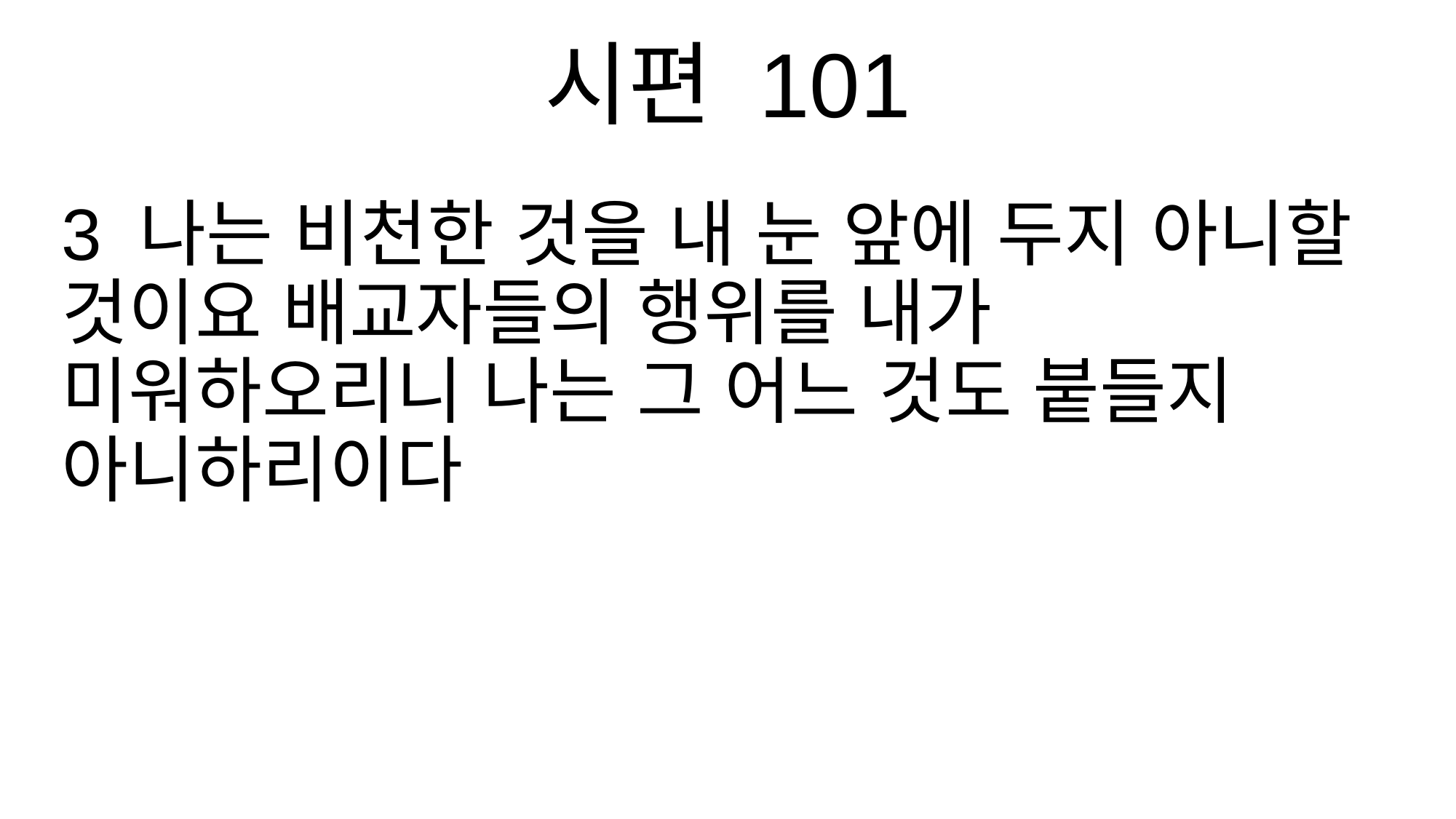

시편 101
3 나는 비천한 것을 내 눈 앞에 두지 아니할 것이요 배교자들의 행위를 내가 미워하오리니 나는 그 어느 것도 붙들지 아니하리이다